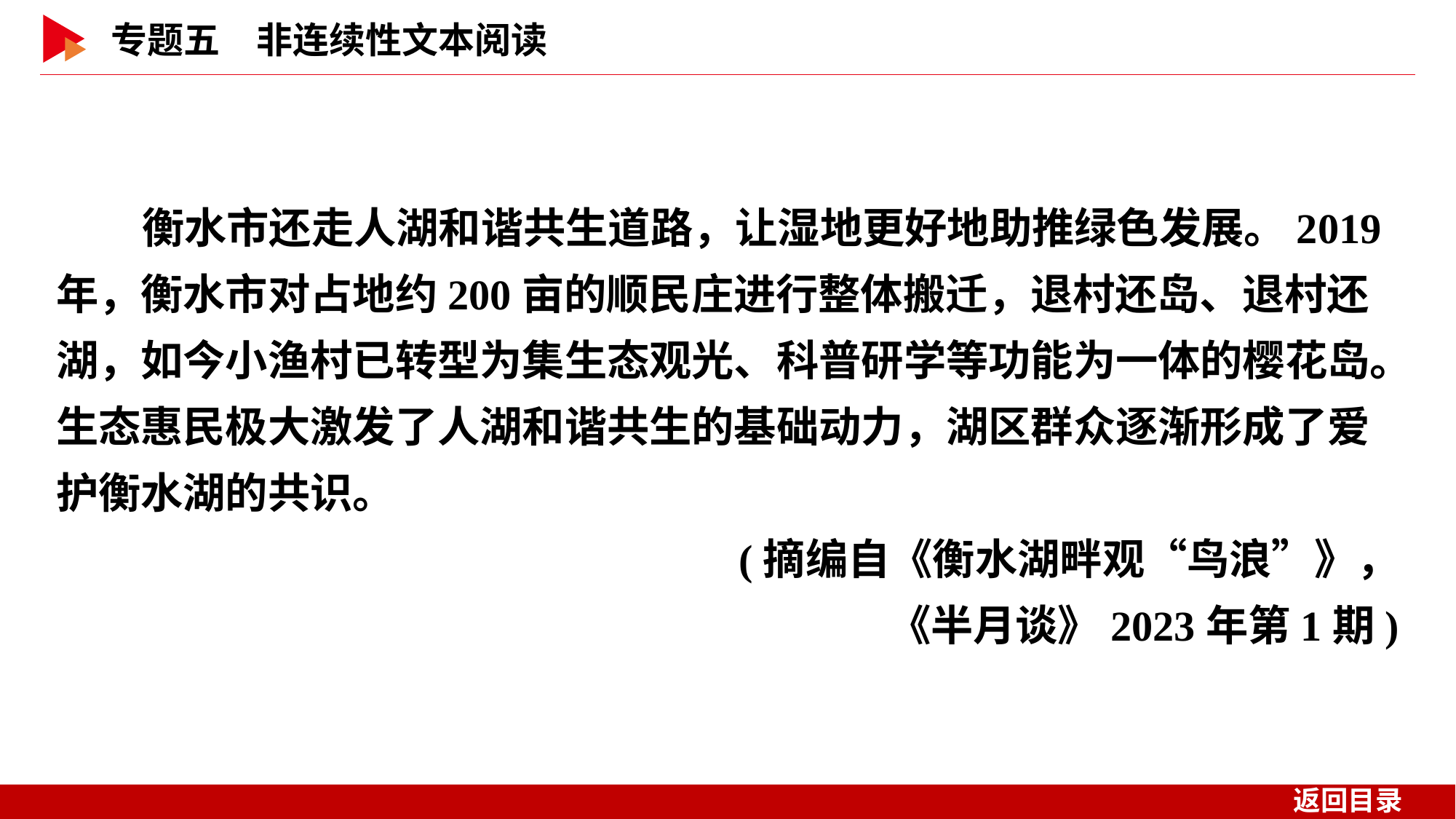

衡水市还走人湖和谐共生道路，让湿地更好地助推绿色发展。2019年，衡水市对占地约200亩的顺民庄进行整体搬迁，退村还岛、退村还湖，如今小渔村已转型为集生态观光、科普研学等功能为一体的樱花岛。生态惠民极大激发了人湖和谐共生的基础动力，湖区群众逐渐形成了爱护衡水湖的共识。
(摘编自《衡水湖畔观“鸟浪”》，
《半月谈》2023年第1期)